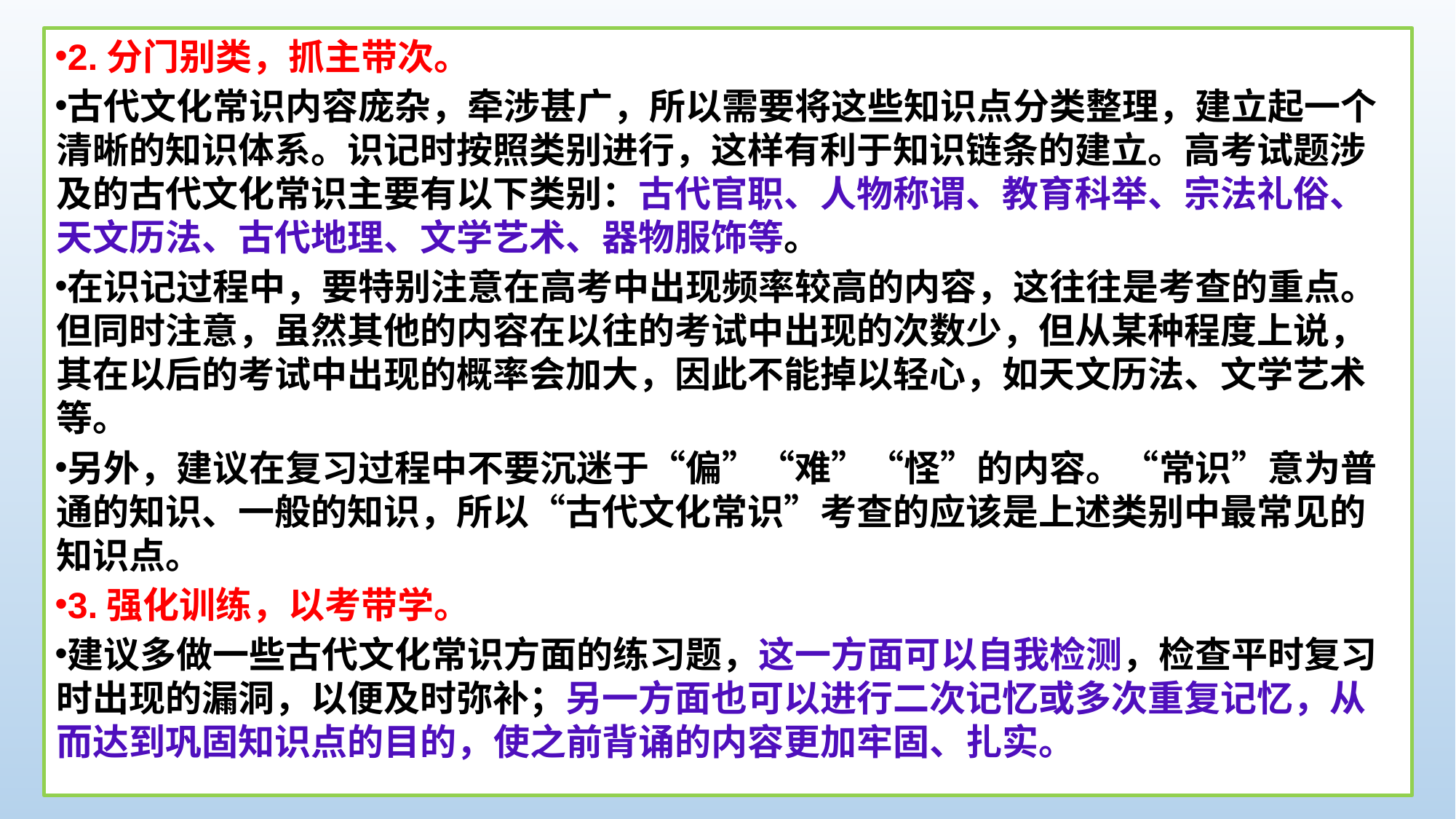

2.分门别类，抓主带次。
古代文化常识内容庞杂，牵涉甚广，所以需要将这些知识点分类整理，建立起一个清晰的知识体系。识记时按照类别进行，这样有利于知识链条的建立。高考试题涉及的古代文化常识主要有以下类别：古代官职、人物称谓、教育科举、宗法礼俗、天文历法、古代地理、文学艺术、器物服饰等。
在识记过程中，要特别注意在高考中出现频率较高的内容，这往往是考查的重点。但同时注意，虽然其他的内容在以往的考试中出现的次数少，但从某种程度上说，其在以后的考试中出现的概率会加大，因此不能掉以轻心，如天文历法、文学艺术等。
另外，建议在复习过程中不要沉迷于“偏”“难”“怪”的内容。“常识”意为普通的知识、一般的知识，所以“古代文化常识”考查的应该是上述类别中最常见的知识点。
3.强化训练，以考带学。
建议多做一些古代文化常识方面的练习题，这一方面可以自我检测，检查平时复习时出现的漏洞，以便及时弥补；另一方面也可以进行二次记忆或多次重复记忆，从而达到巩固知识点的目的，使之前背诵的内容更加牢固、扎实。